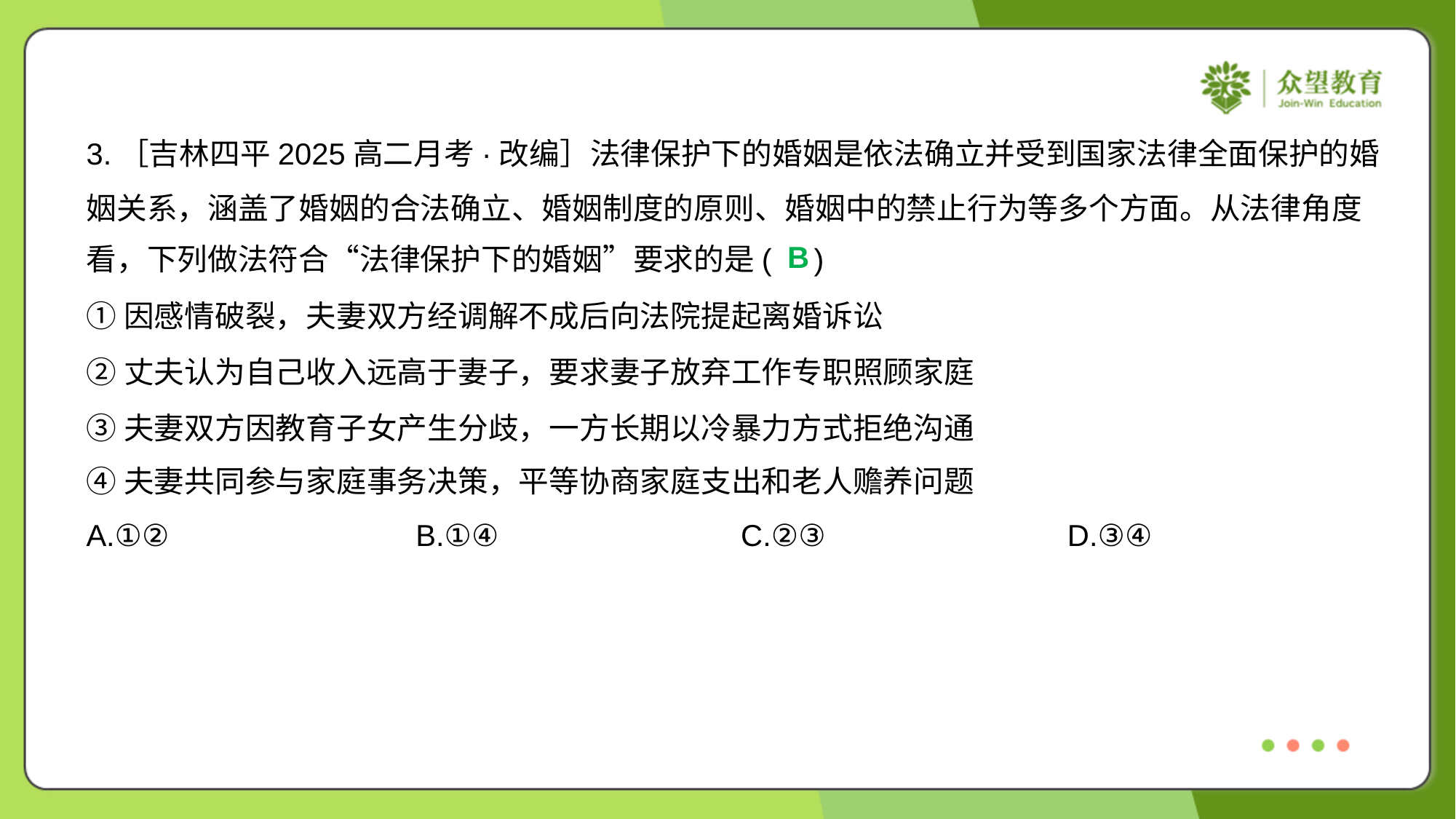

3.［吉林四平2025高二月考·改编］法律保护下的婚姻是依法确立并受到国家法律全面保护的婚
姻关系，涵盖了婚姻的合法确立、婚姻制度的原则、婚姻中的禁止行为等多个方面。从法律角度
看，下列做法符合“法律保护下的婚姻”要求的是(     )
B
①因感情破裂，夫妻双方经调解不成后向法院提起离婚诉讼
②丈夫认为自己收入远高于妻子，要求妻子放弃工作专职照顾家庭
③夫妻双方因教育子女产生分歧，一方长期以冷暴力方式拒绝沟通
④夫妻共同参与家庭事务决策，平等协商家庭支出和老人赡养问题
A.①②	B.①④	C.②③	D.③④